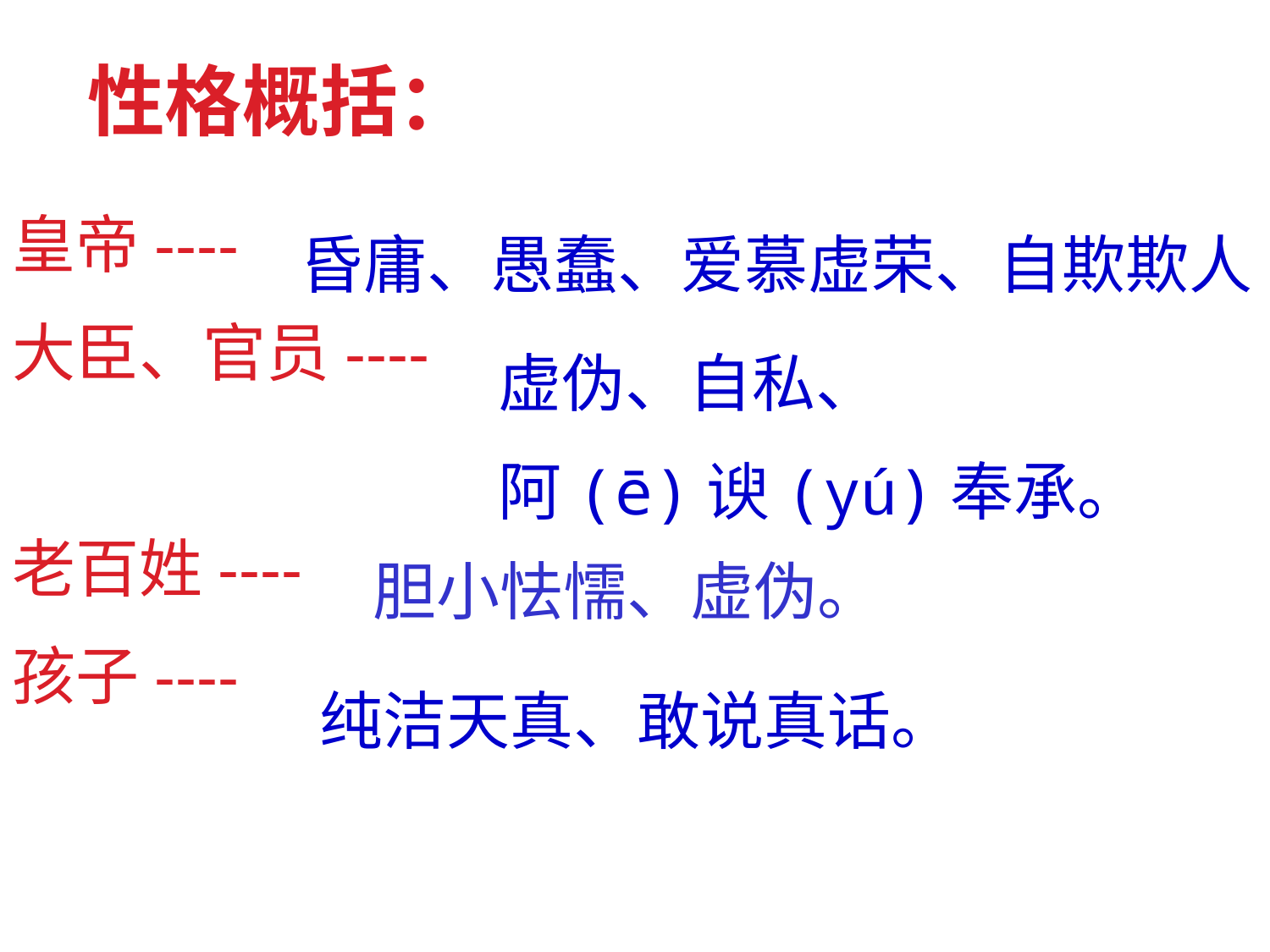

性格概括：
皇帝----
大臣、官员----

老百姓----
孩子----
昏庸、愚蠢、爱慕虚荣、自欺欺人
虚伪、自私、
阿(ē)谀(yú)奉承。
 胆小怯懦、虚伪。

纯洁天真、敢说真话。